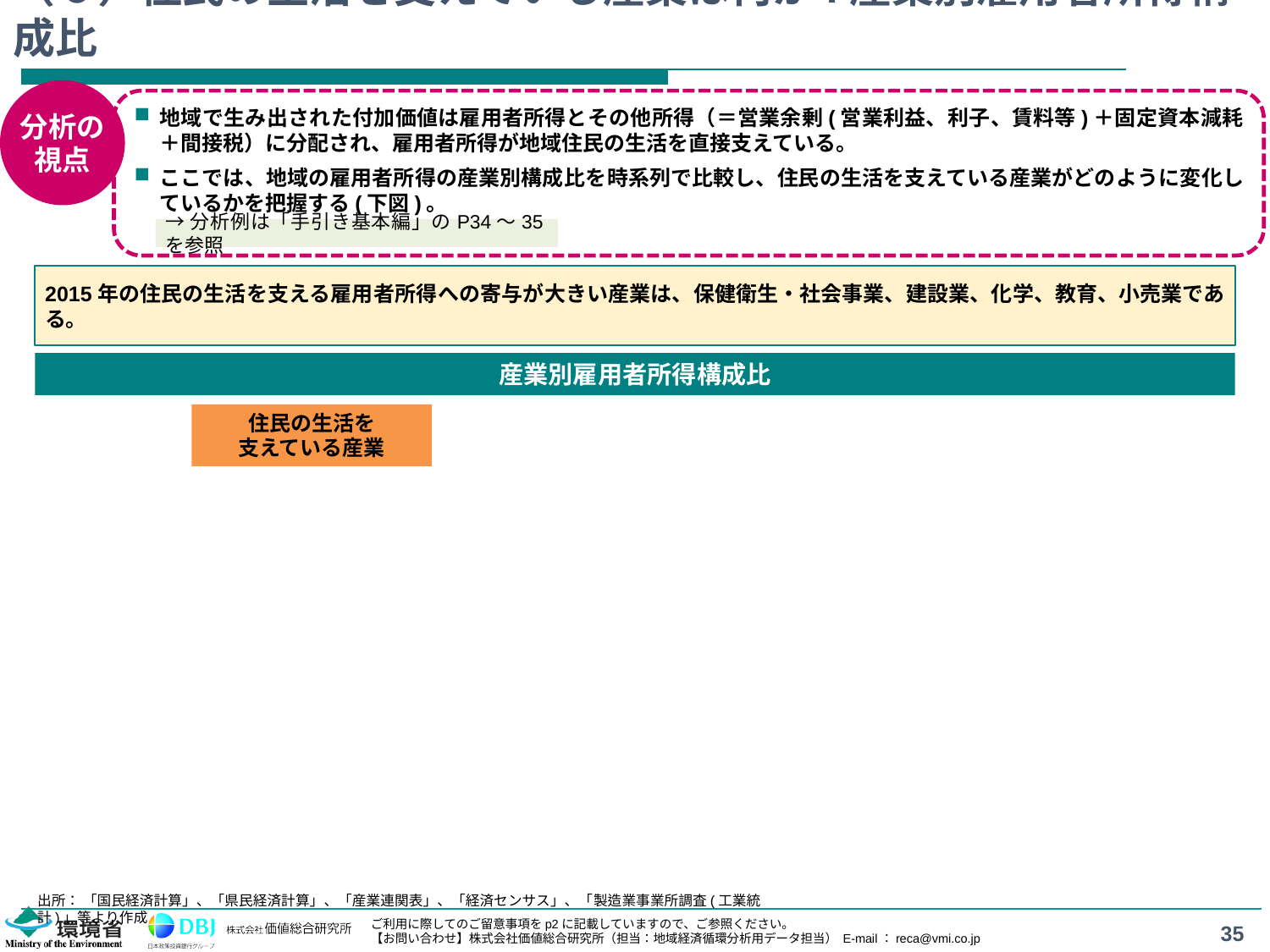

# （６）住民の生活を支えている産業は何か:産業別雇用者所得構成比
分析の
視点
地域で生み出された付加価値は雇用者所得とその他所得（＝営業余剰(営業利益、利子、賃料等)＋固定資本減耗＋間接税）に分配され、雇用者所得が地域住民の生活を直接支えている。
ここでは、地域の雇用者所得の産業別構成比を時系列で比較し、住民の生活を支えている産業がどのように変化しているかを把握する(下図)。
→分析例は「手引き基本編」のP34～35を参照
2015年の住民の生活を支える雇用者所得への寄与が大きい産業は、保健衛生・社会事業、建設業、化学、教育、小売業である。
産業別雇用者所得構成比
住民の生活を
支えている産業
出所： 「国民経済計算」、「県民経済計算」、「産業連関表」、「経済センサス」、「製造業事業所調査(工業統計)」等より作成
35